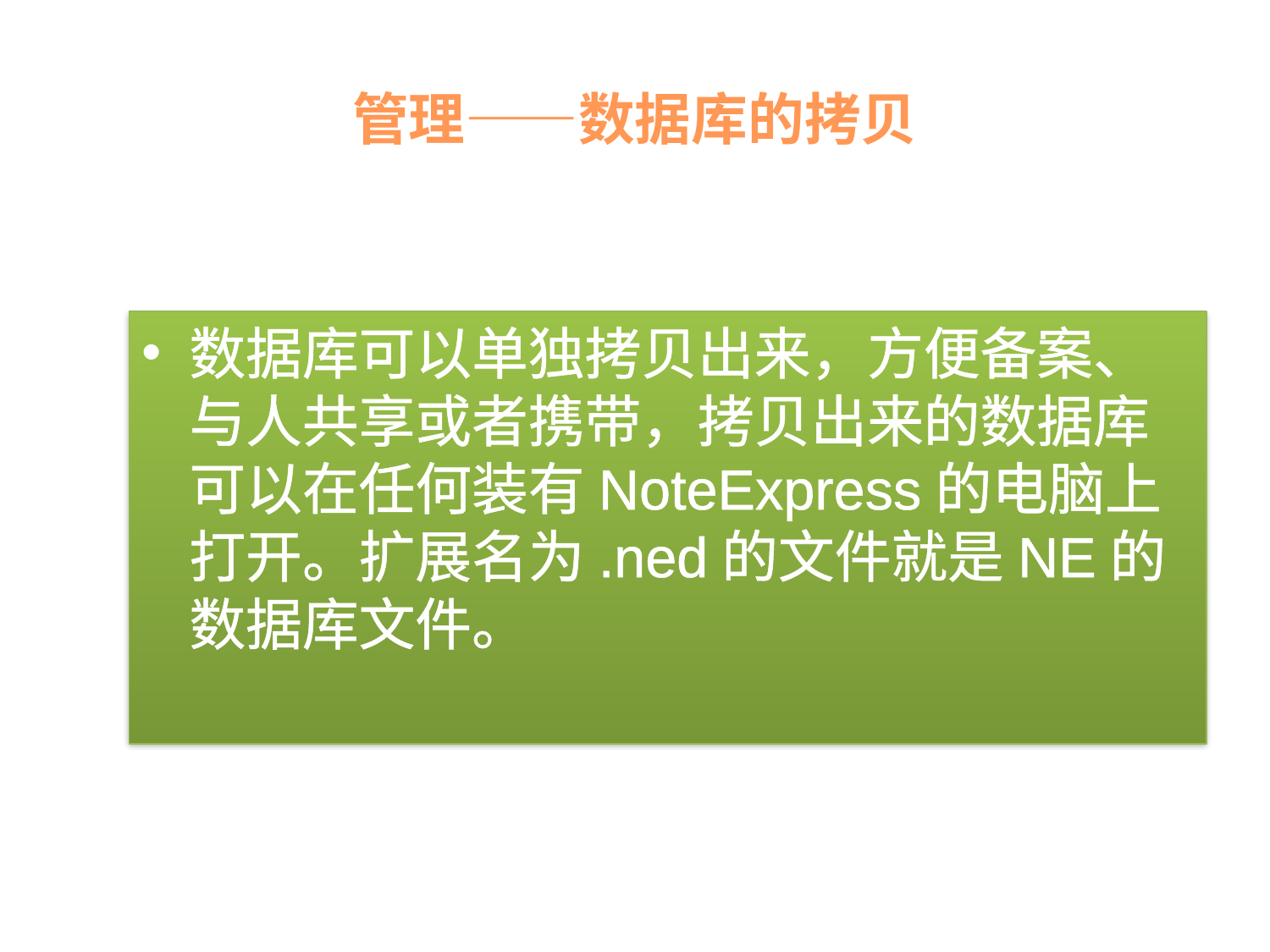

# 管理——数据库的拷贝
数据库可以单独拷贝出来，方便备案、与人共享或者携带，拷贝出来的数据库可以在任何装有NoteExpress的电脑上打开。扩展名为.ned的文件就是NE的数据库文件。